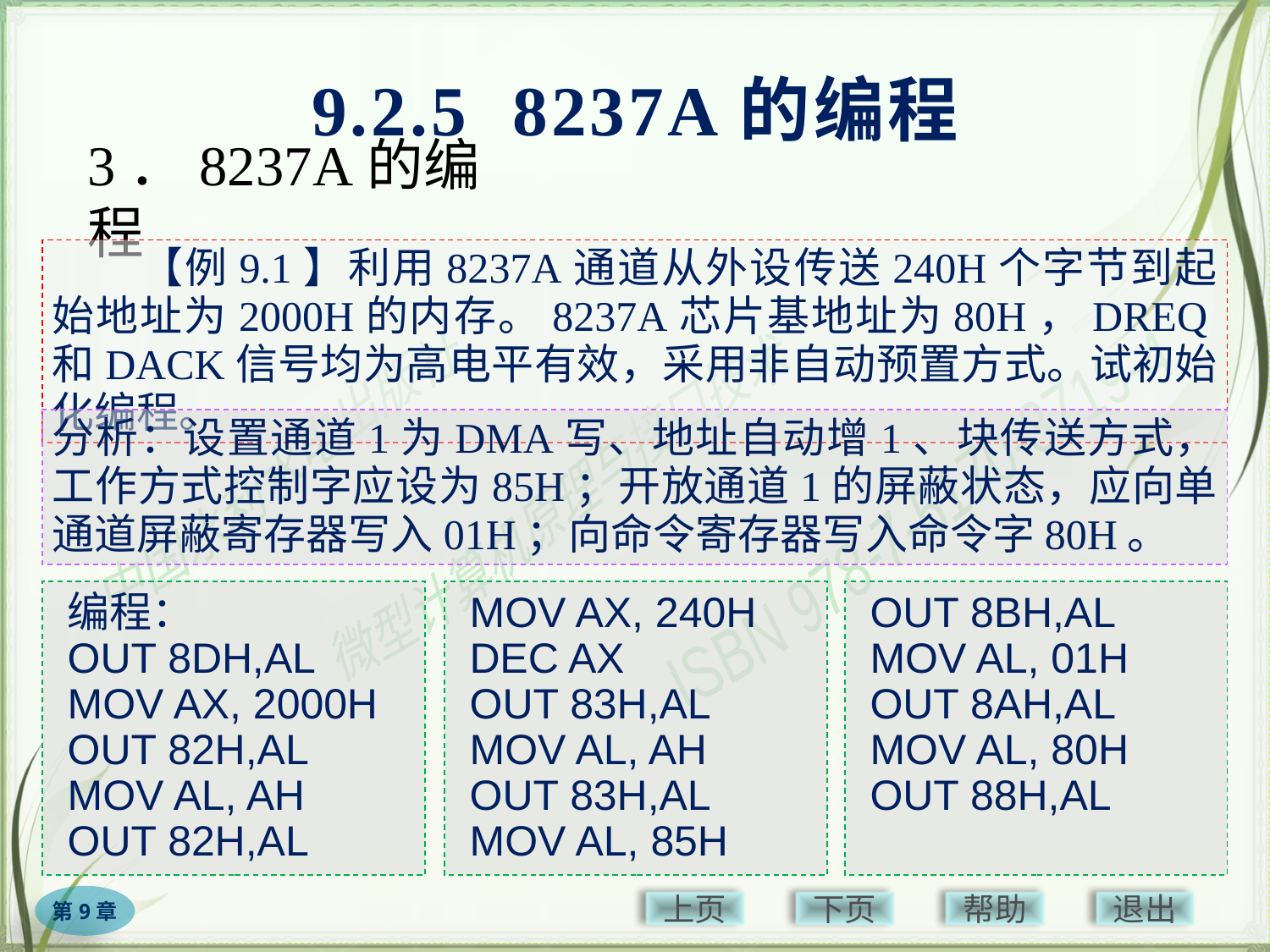

9.2.5  8237A的编程
# 3．8237A的编程
　　【例9.1】利用8237A通道从外设传送240H个字节到起始地址为2000H的内存。8237A芯片基地址为80H，DREQ和DACK信号均为高电平有效，采用非自动预置方式。试初始化编程。
分析：设置通道1为DMA写、地址自动增1、块传送方式，工作方式控制字应设为85H；开放通道1的屏蔽状态，应向单通道屏蔽寄存器写入01H；向命令寄存器写入命令字80H。
编程：
OUT 8DH,AL
MOV AX, 2000H
OUT 82H,AL
MOV AL, AH
OUT 82H,AL
MOV AX, 240H
DEC AX
OUT 83H,AL
MOV AL, AH
OUT 83H,AL
MOV AL, 85H
OUT 8BH,AL
MOV AL, 01H
OUT 8AH,AL
MOV AL, 80H
OUT 88H,AL